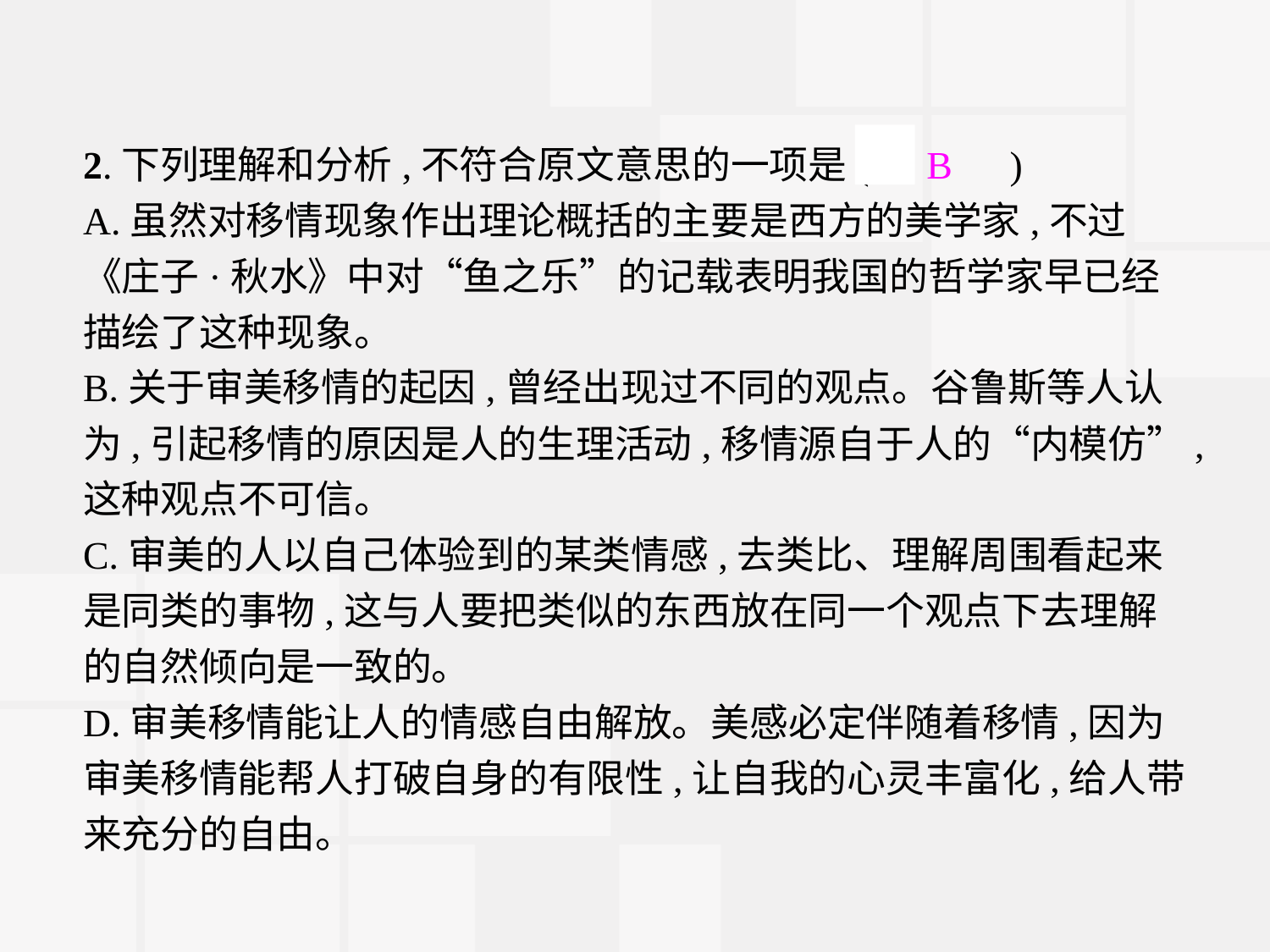

2.下列理解和分析,不符合原文意思的一项是(　B　)
A.虽然对移情现象作出理论概括的主要是西方的美学家,不过《庄子·秋水》中对“鱼之乐”的记载表明我国的哲学家早已经描绘了这种现象。
B.关于审美移情的起因,曾经出现过不同的观点。谷鲁斯等人认为,引起移情的原因是人的生理活动,移情源自于人的“内模仿”,这种观点不可信。
C.审美的人以自己体验到的某类情感,去类比、理解周围看起来是同类的事物,这与人要把类似的东西放在同一个观点下去理解的自然倾向是一致的。
D.审美移情能让人的情感自由解放。美感必定伴随着移情,因为审美移情能帮人打破自身的有限性,让自我的心灵丰富化,给人带来充分的自由。